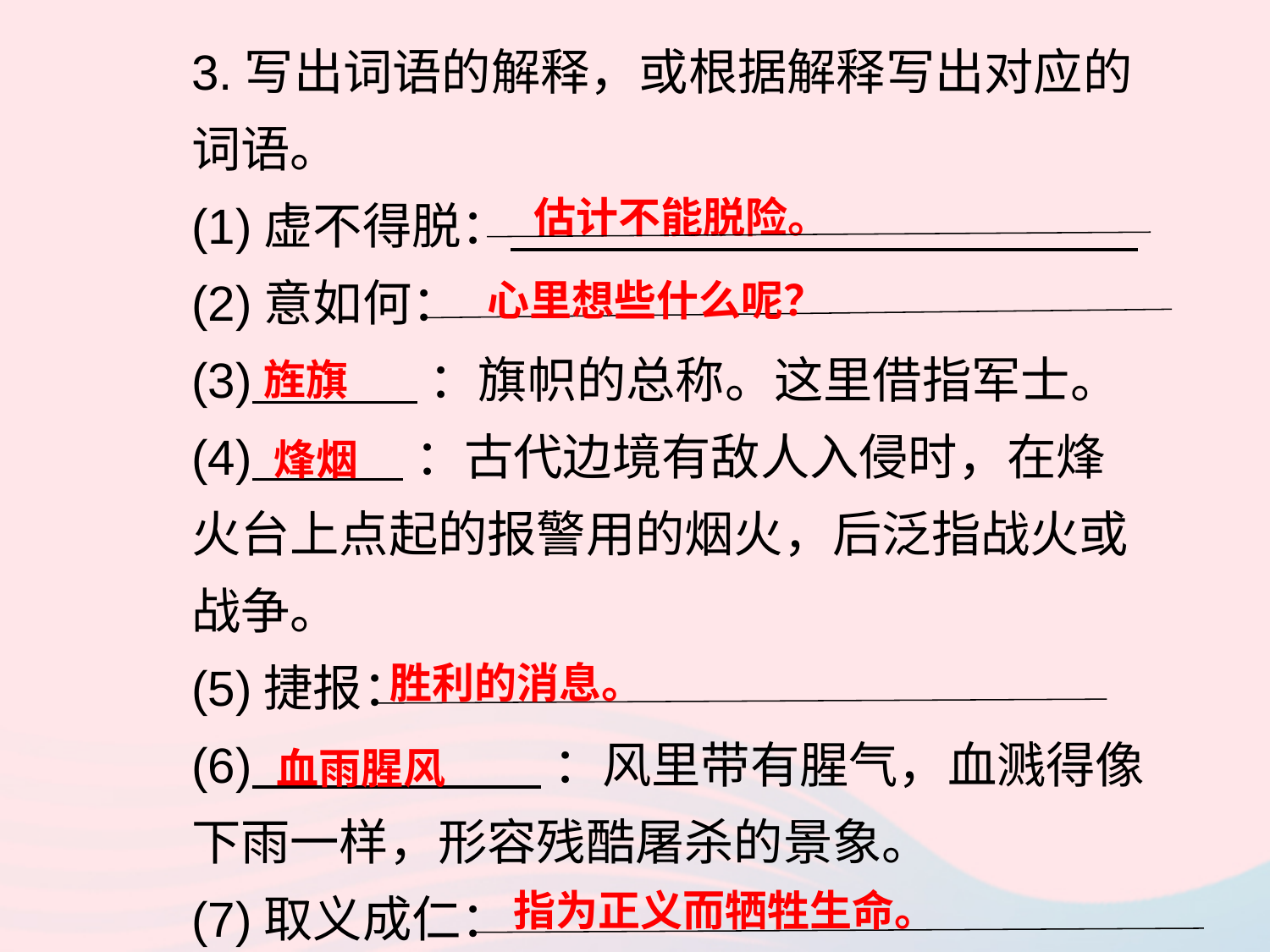

3.写出词语的解释，或根据解释写出对应的词语。
(1)虚不得脱：
(2)意如何：
(3)            ：旗帜的总称。这里借指军士。
(4)           ：古代边境有敌人入侵时，在烽火台上点起的报警用的烟火，后泛指战火或战争。
(5)捷报：
(6)                     ：风里带有腥气，血溅得像下雨一样，形容残酷屠杀的景象。
(7)取义成仁：
估计不能脱险。
心里想些什么呢？
旌旗
烽烟
胜利的消息。
血雨腥风
指为正义而牺牲生命。